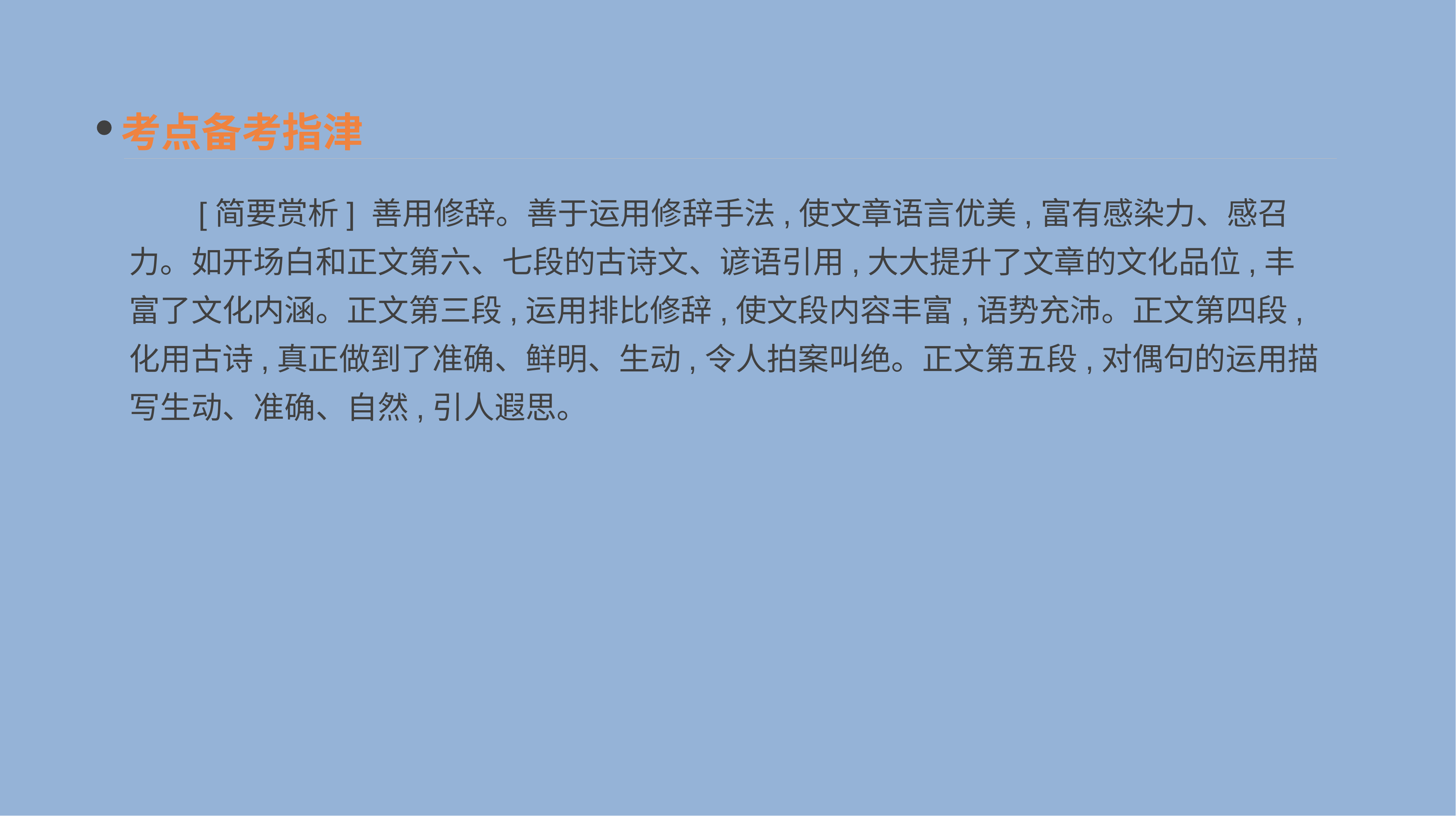

考点备考指津

　　[简要赏析] 善用修辞。善于运用修辞手法,使文章语言优美,富有感染力、感召力。如开场白和正文第六、七段的古诗文、谚语引用,大大提升了文章的文化品位,丰富了文化内涵。正文第三段,运用排比修辞,使文段内容丰富,语势充沛。正文第四段,化用古诗,真正做到了准确、鲜明、生动,令人拍案叫绝。正文第五段,对偶句的运用描写生动、准确、自然,引人遐思。